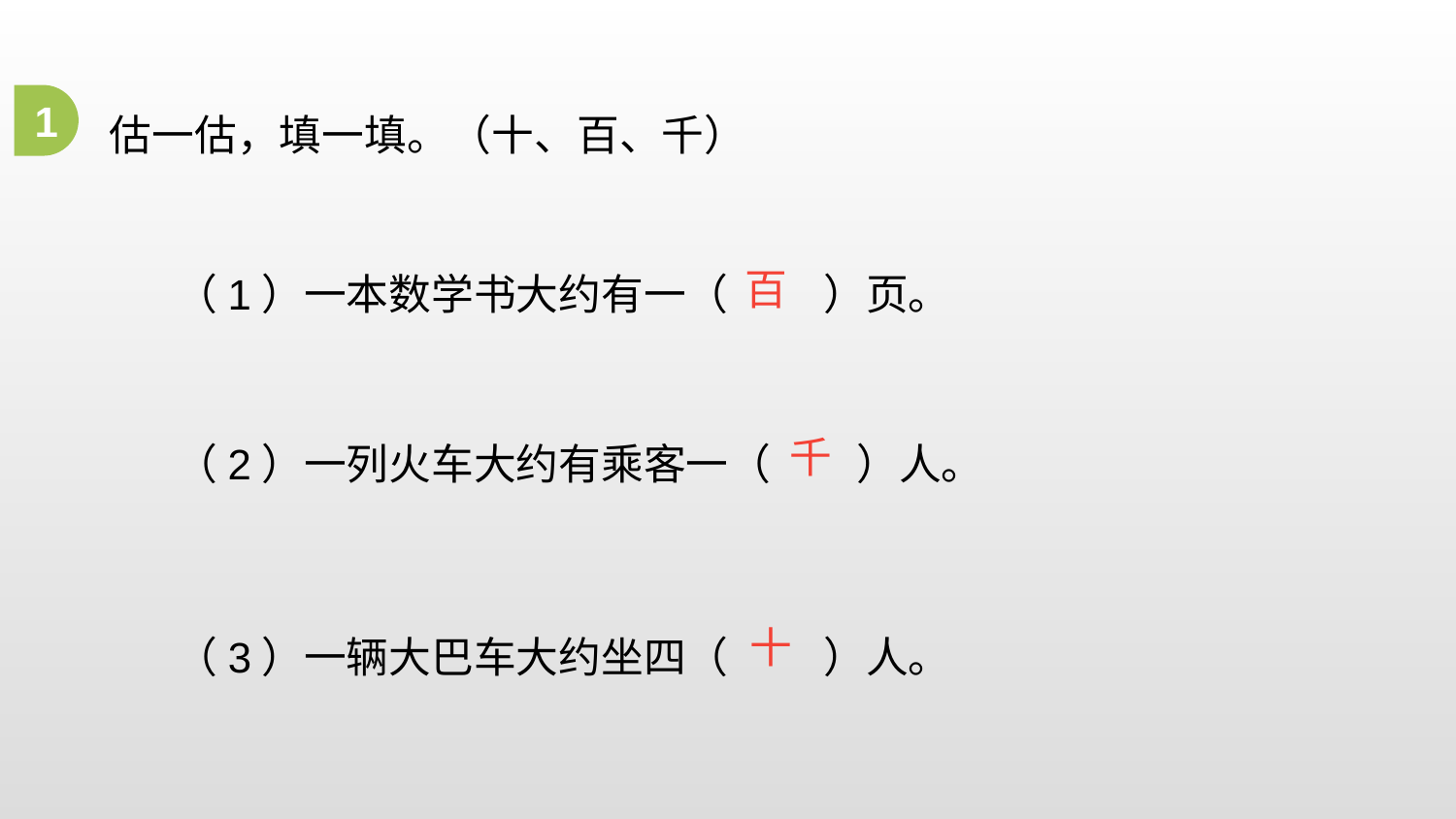

估一估，填一填。（十、百、千）
1
（1）一本数学书大约有一（          ）页。
百
（2）一列火车大约有乘客一（         ）人。
千
（3）一辆大巴车大约坐四（          ）人。
十